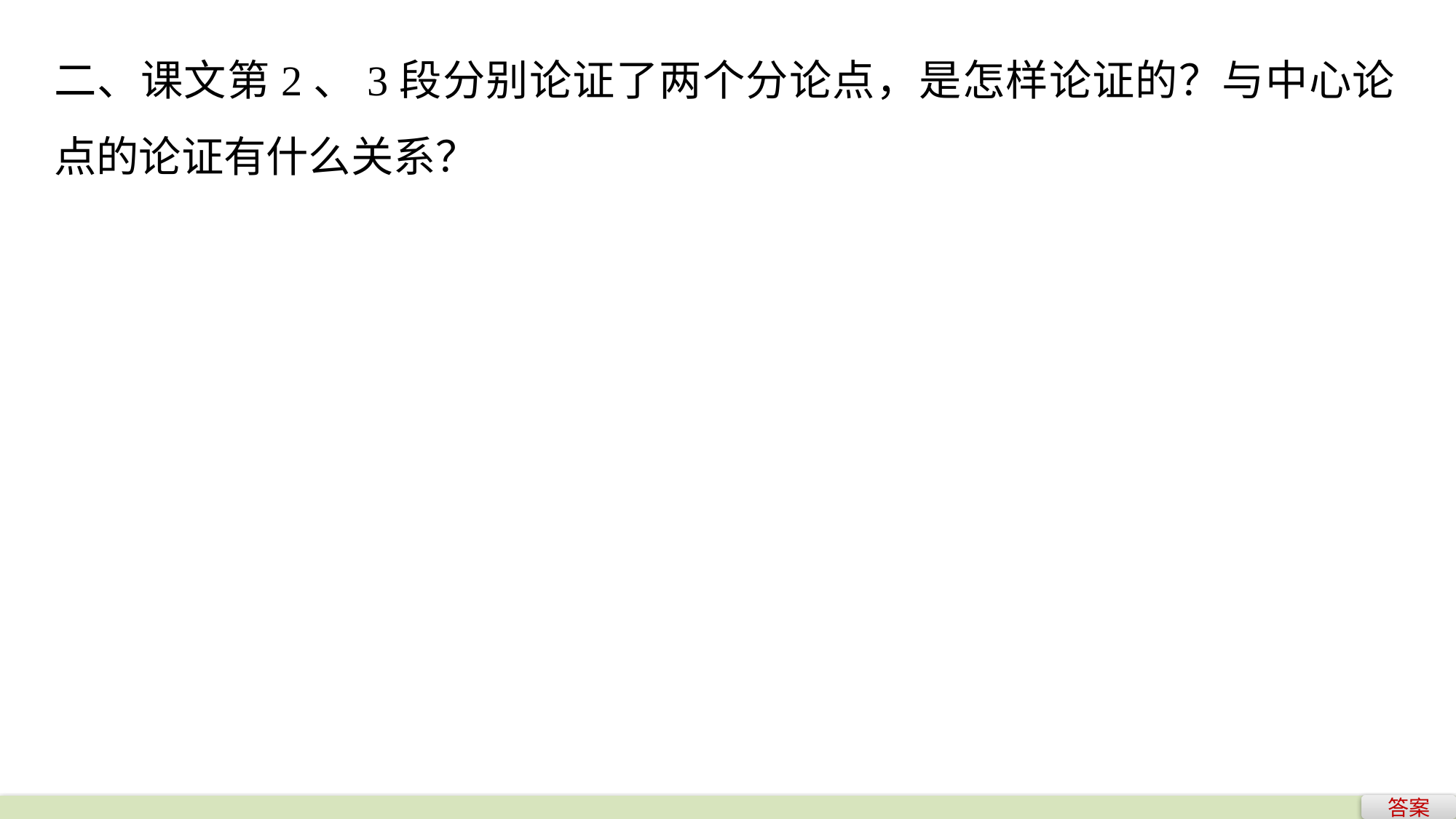

二、课文第2、3段分别论证了两个分论点，是怎样论证的？与中心论点的论证有什么关系？
答案